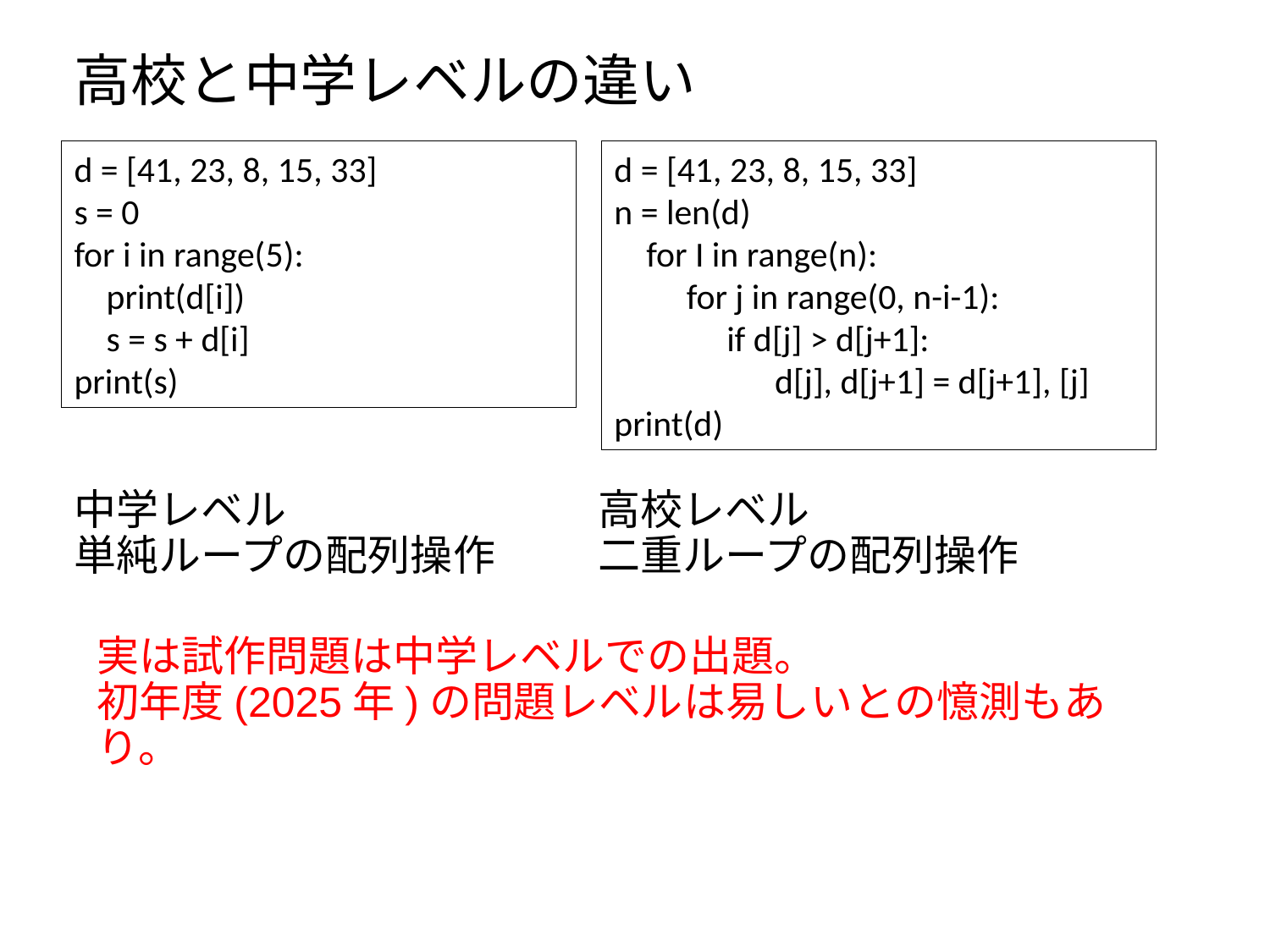

# 高校と中学レベルの違い
d = [41, 23, 8, 15, 33]
s = 0
for i in range(5):
    print(d[i])
    s = s + d[i]
print(s)
d = [41, 23, 8, 15, 33]
n = len(d)
    for I in range(n):
         for j in range(0, n-i-1):
              if d[j] > d[j+1]:
                    d[j], d[j+1] = d[j+1], [j]
print(d)
中学レベル
単純ループの配列操作
高校レベル
二重ループの配列操作
実は試作問題は中学レベルでの出題。
初年度(2025年)の問題レベルは易しいとの憶測もあり。